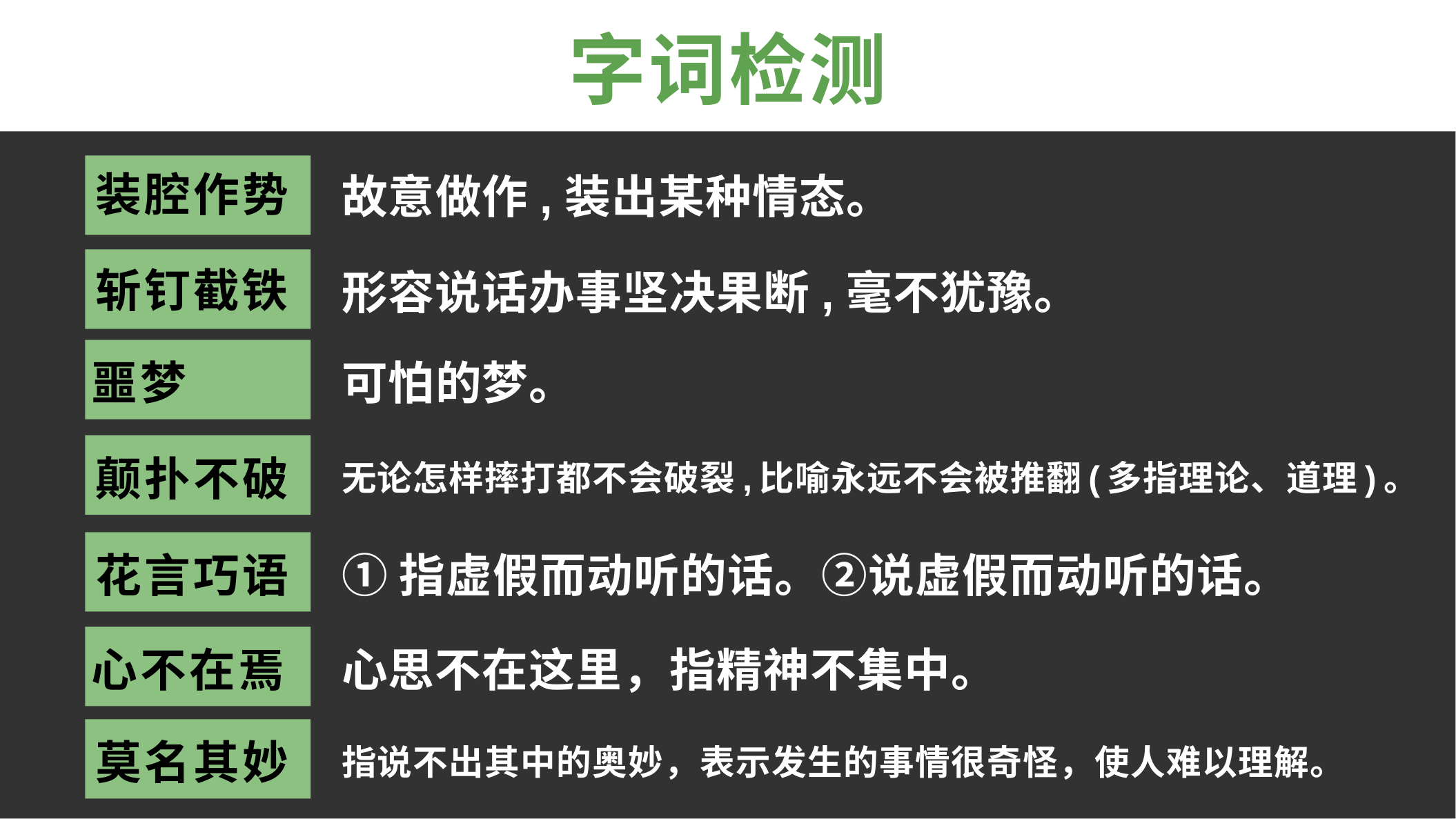

字词检测

装腔作势
故意做作,装出某种情态。

斩钉截铁
形容说话办事坚决果断,毫不犹豫。

噩梦
可怕的梦。

颠扑不破
无论怎样摔打都不会破裂,比喻永远不会被推翻(多指理论、道理)。

花言巧语
①指虚假而动听的话。②说虚假而动听的话。

心不在焉
心思不在这里，指精神不集中。

莫名其妙
指说不出其中的奥妙，表示发生的事情很奇怪，使人难以理解。